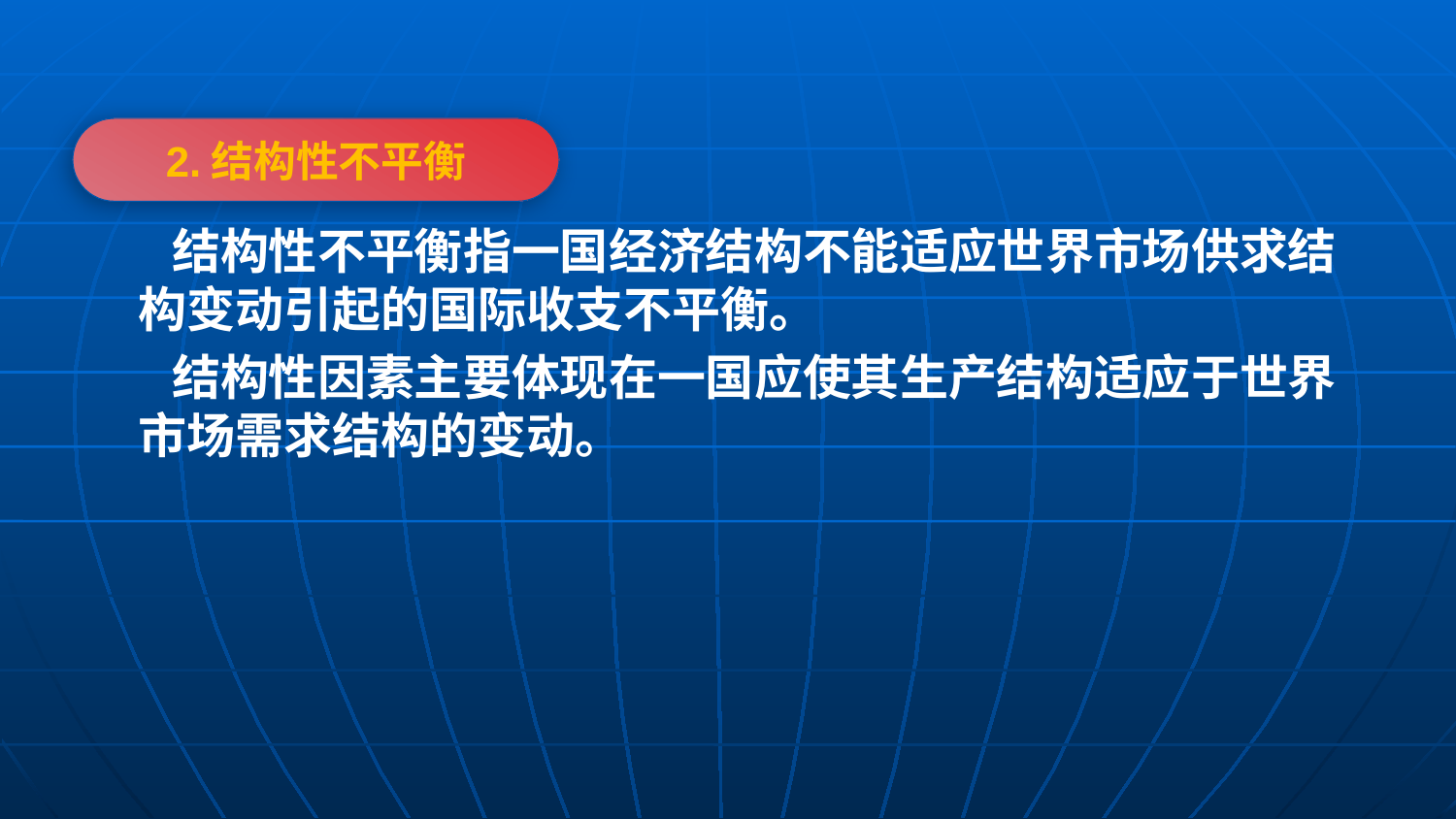

2.结构性不平衡
       结构性不平衡指一国经济结构不能适应世界市场供求结构变动引起的国际收支不平衡。
       结构性因素主要体现在一国应使其生产结构适应于世界市场需求结构的变动。